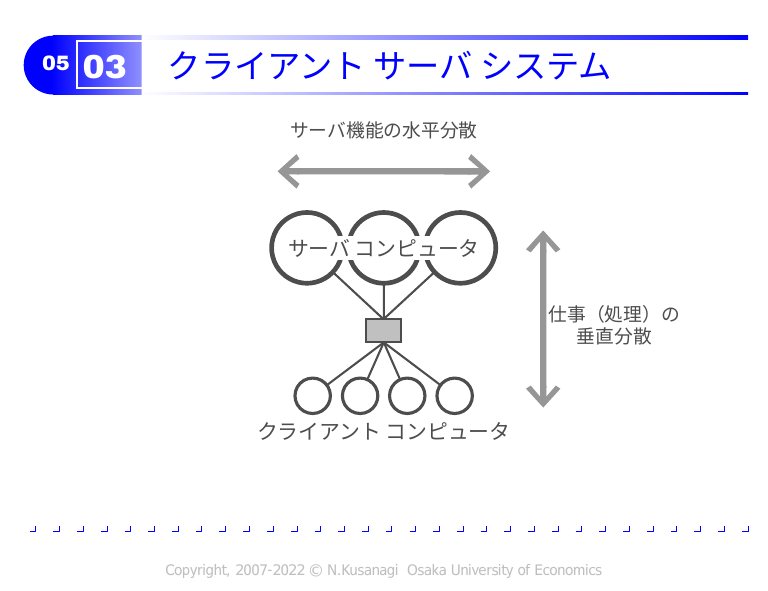

# 03   クライアント サーバ システム

サーバ機能の水平分散

サーバ コンピュータ

仕事（処理）の
垂直分散

クライアント コンピュータ